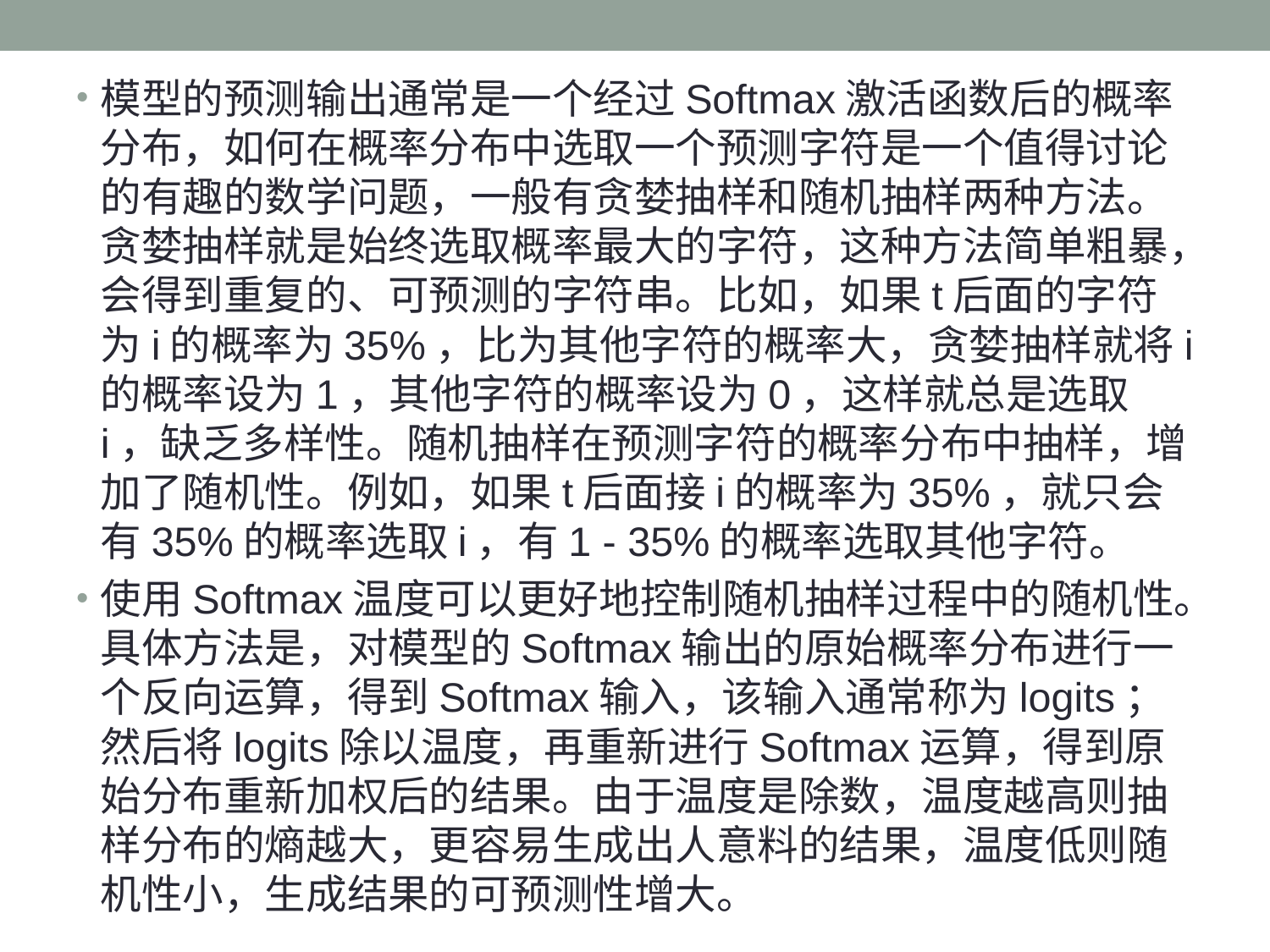

模型的预测输出通常是一个经过Softmax激活函数后的概率分布，如何在概率分布中选取一个预测字符是一个值得讨论的有趣的数学问题，一般有贪婪抽样和随机抽样两种方法。贪婪抽样就是始终选取概率最大的字符，这种方法简单粗暴，会得到重复的、可预测的字符串。比如，如果t后面的字符为i的概率为35%，比为其他字符的概率大，贪婪抽样就将i的概率设为1，其他字符的概率设为0，这样就总是选取i，缺乏多样性。随机抽样在预测字符的概率分布中抽样，增加了随机性。例如，如果t后面接i的概率为35%，就只会有35%的概率选取i，有1 - 35%的概率选取其他字符。
使用Softmax温度可以更好地控制随机抽样过程中的随机性。具体方法是，对模型的Softmax输出的原始概率分布进行一个反向运算，得到Softmax输入，该输入通常称为logits；然后将logits除以温度，再重新进行Softmax运算，得到原始分布重新加权后的结果。由于温度是除数，温度越高则抽样分布的熵越大，更容易生成出人意料的结果，温度低则随机性小，生成结果的可预测性增大。